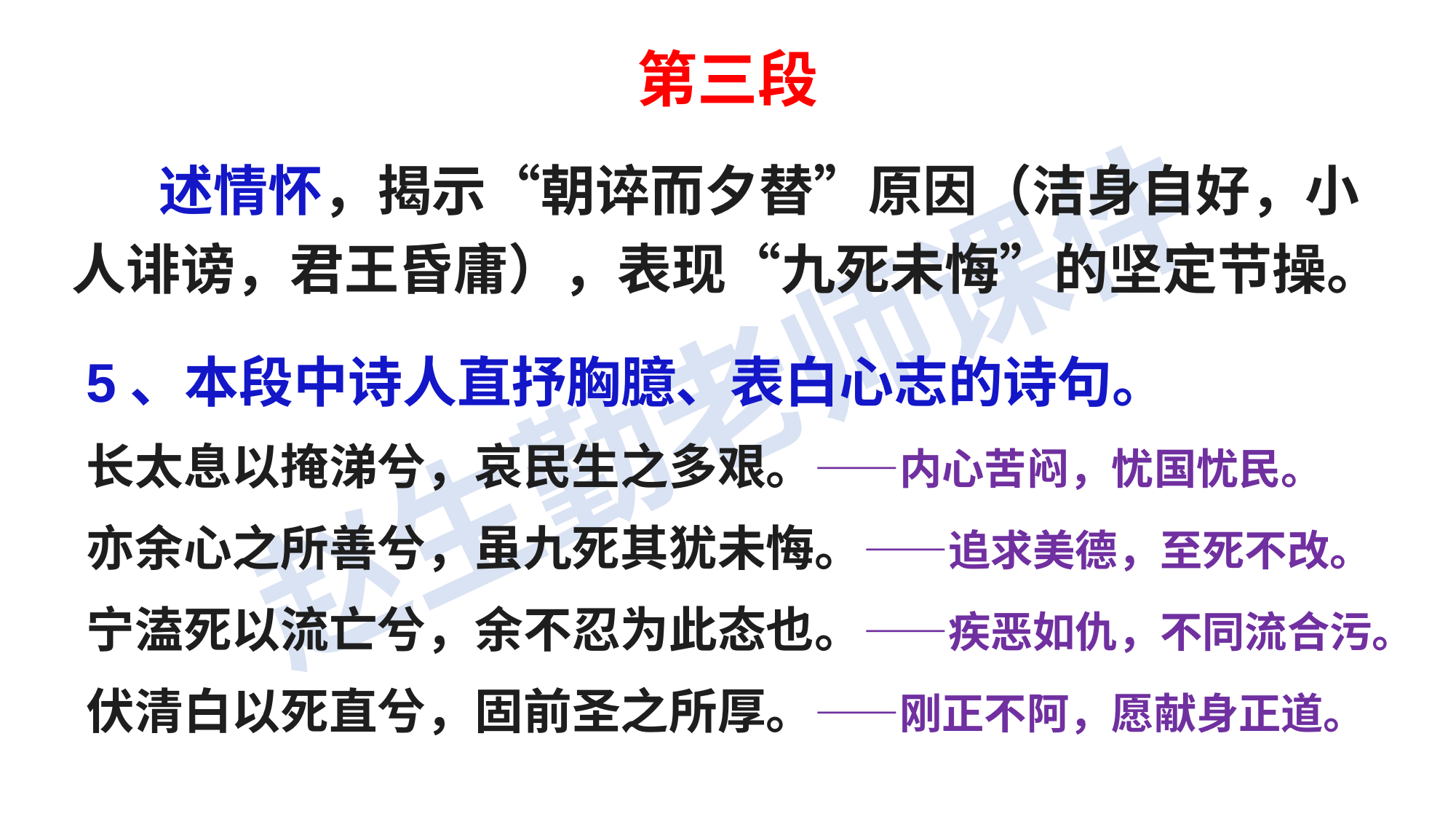

第三段
      述情怀，揭示“朝谇而夕替”原因（洁身自好，小人诽谤，君王昏庸），表现“九死未悔”的坚定节操。
5、本段中诗人直抒胸臆、表白心志的诗句。
长太息以掩涕兮，哀民生之多艰。——内心苦闷，忧国忧民。
亦余心之所善兮，虽九死其犹未悔。——追求美德，至死不改。
宁溘死以流亡兮，余不忍为此态也。——疾恶如仇，不同流合污。
伏清白以死直兮，固前圣之所厚。——刚正不阿，愿献身正道。